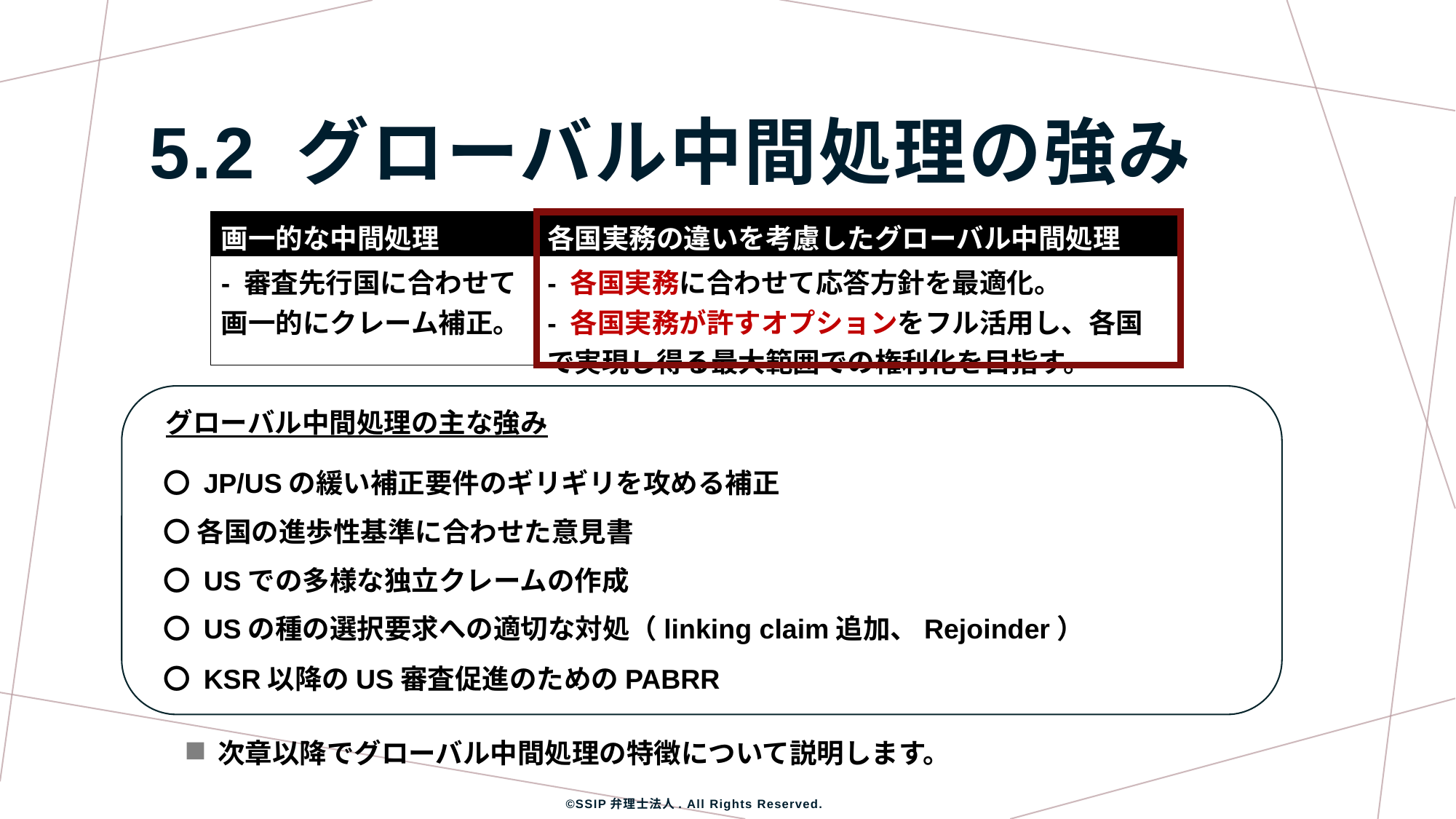

# 5.2 グローバル中間処理の強み
| 画一的な中間処理 | 各国実務の違いを考慮したグローバル中間処理 |
| --- | --- |
| - 審査先行国に合わせて画一的にクレーム補正。 | - 各国実務に合わせて応答方針を最適化。 - 各国実務が許すオプションをフル活用し、各国で実現し得る最大範囲での権利化を目指す。 |

グローバル中間処理の主な強み
〇 JP/USの緩い補正要件のギリギリを攻める補正
〇 各国の進歩性基準に合わせた意見書
〇 USでの多様な独立クレームの作成
〇 USの種の選択要求への適切な対処（linking claim追加、Rejoinder）
〇 KSR以降のUS審査促進のためのPABRR
次章以降でグローバル中間処理の特徴について説明します。

©SSIP弁理士法人. All Rights Reserved.